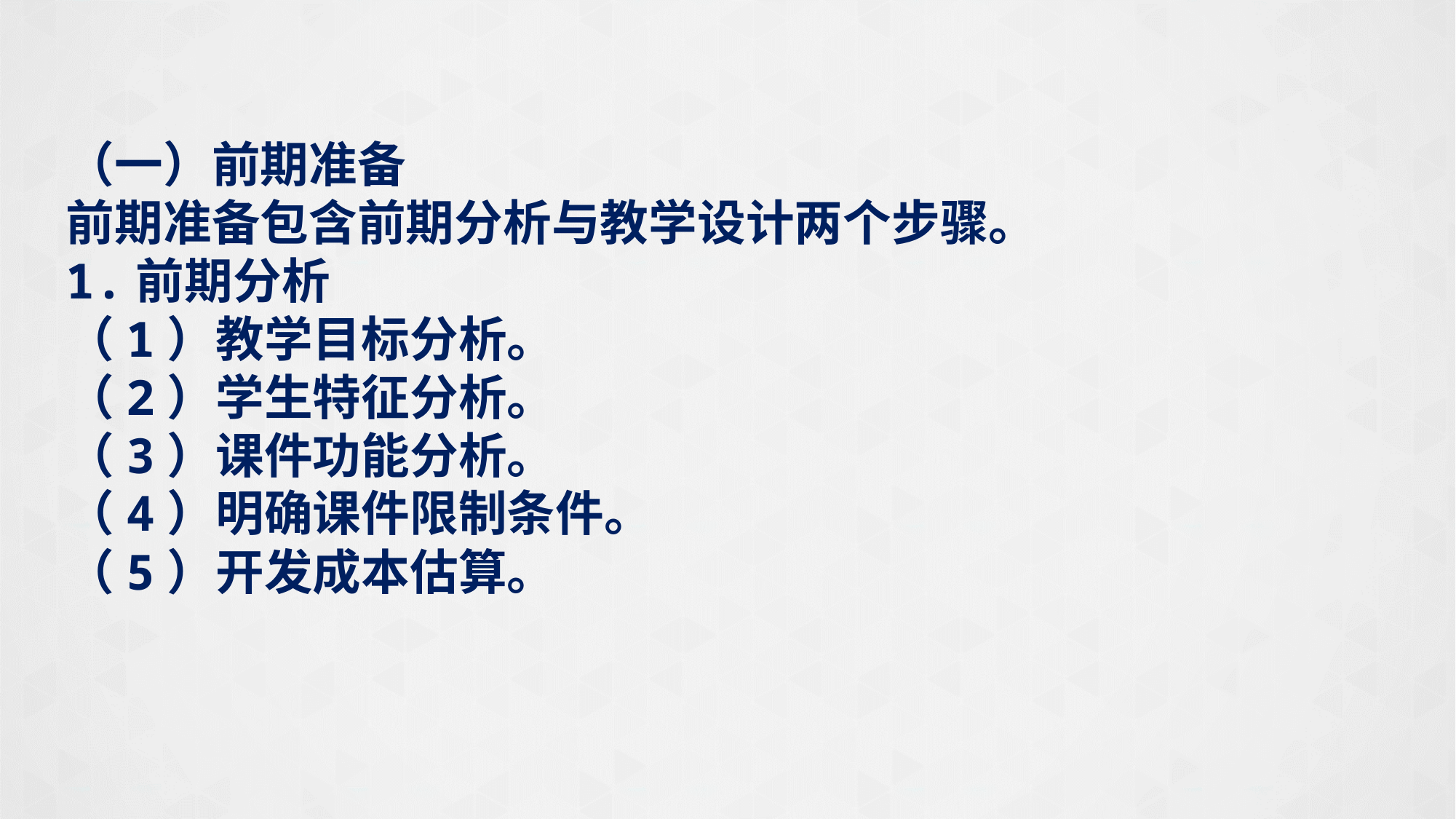

（一）前期准备
前期准备包含前期分析与教学设计两个步骤。
1.前期分析
（1）教学目标分析。
（2）学生特征分析。
（3）课件功能分析。
（4）明确课件限制条件。
（5）开发成本估算。